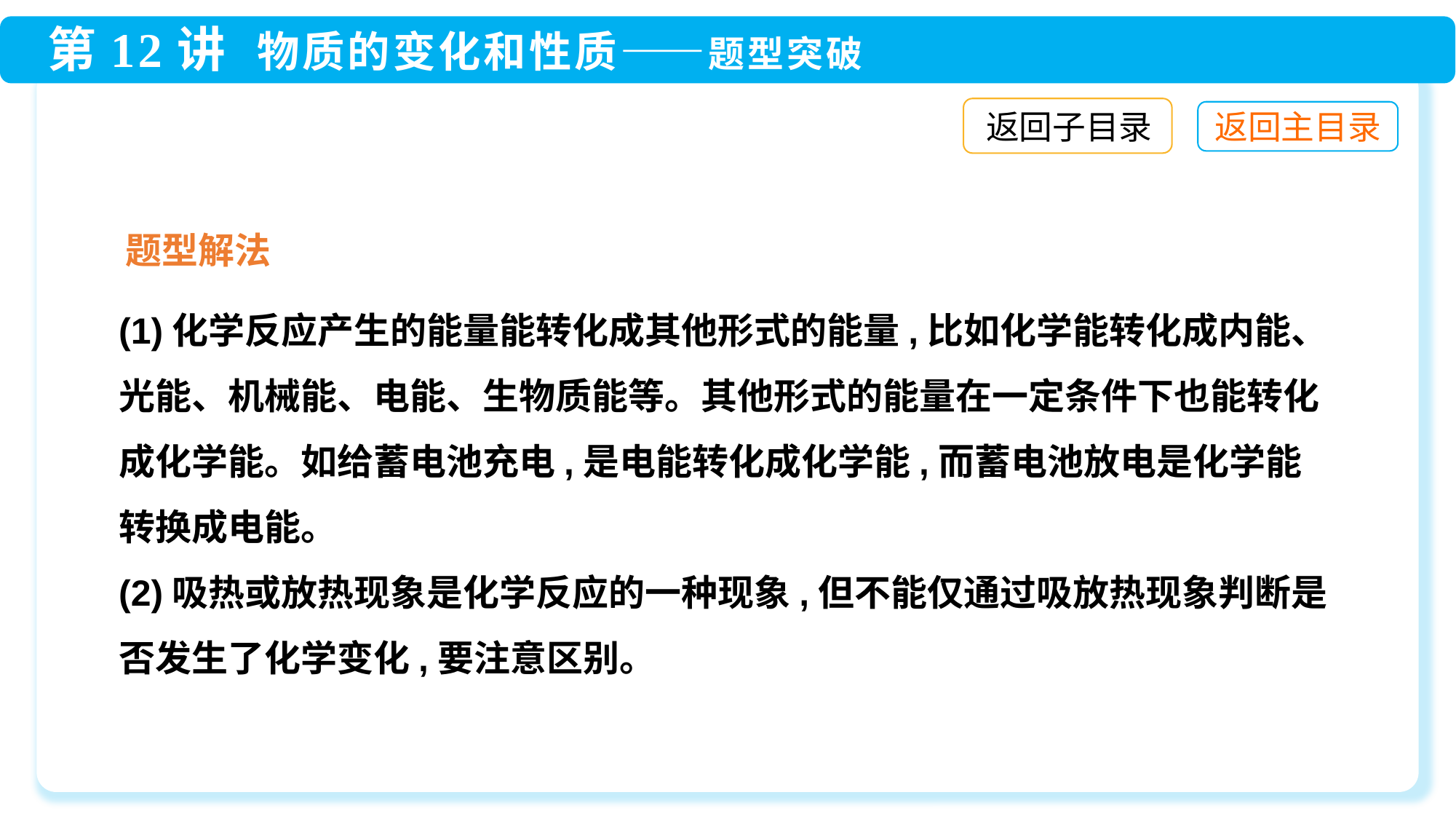

返回子目录
题型解法
(1)化学反应产生的能量能转化成其他形式的能量,比如化学能转化成内能、光能、机械能、电能、生物质能等。其他形式的能量在一定条件下也能转化成化学能。如给蓄电池充电,是电能转化成化学能,而蓄电池放电是化学能转换成电能。
(2)吸热或放热现象是化学反应的一种现象,但不能仅通过吸放热现象判断是否发生了化学变化,要注意区别。